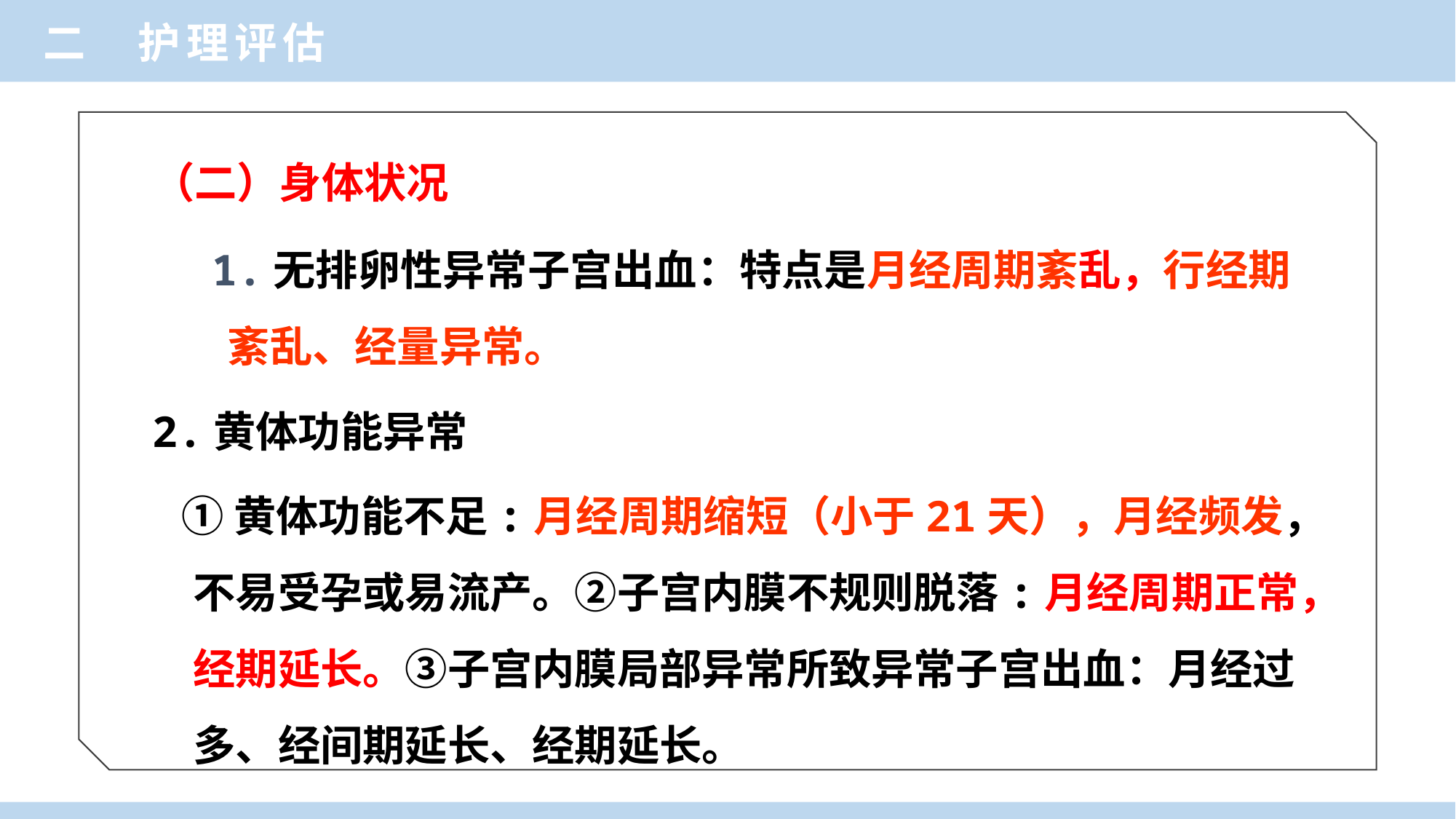

二   护理评估

（二）身体状况
 1.无排卵性异常子宫出血：特点是月经周期紊乱，行经期紊乱、经量异常。

2.黄体功能异常
   ①黄体功能不足:月经周期缩短（小于21天），月经频发，不易受孕或易流产。②子宫内膜不规则脱落:月经周期正常，经期延长。③子宫内膜局部异常所致异常子宫出血：月经过多、经间期延长、经期延长。